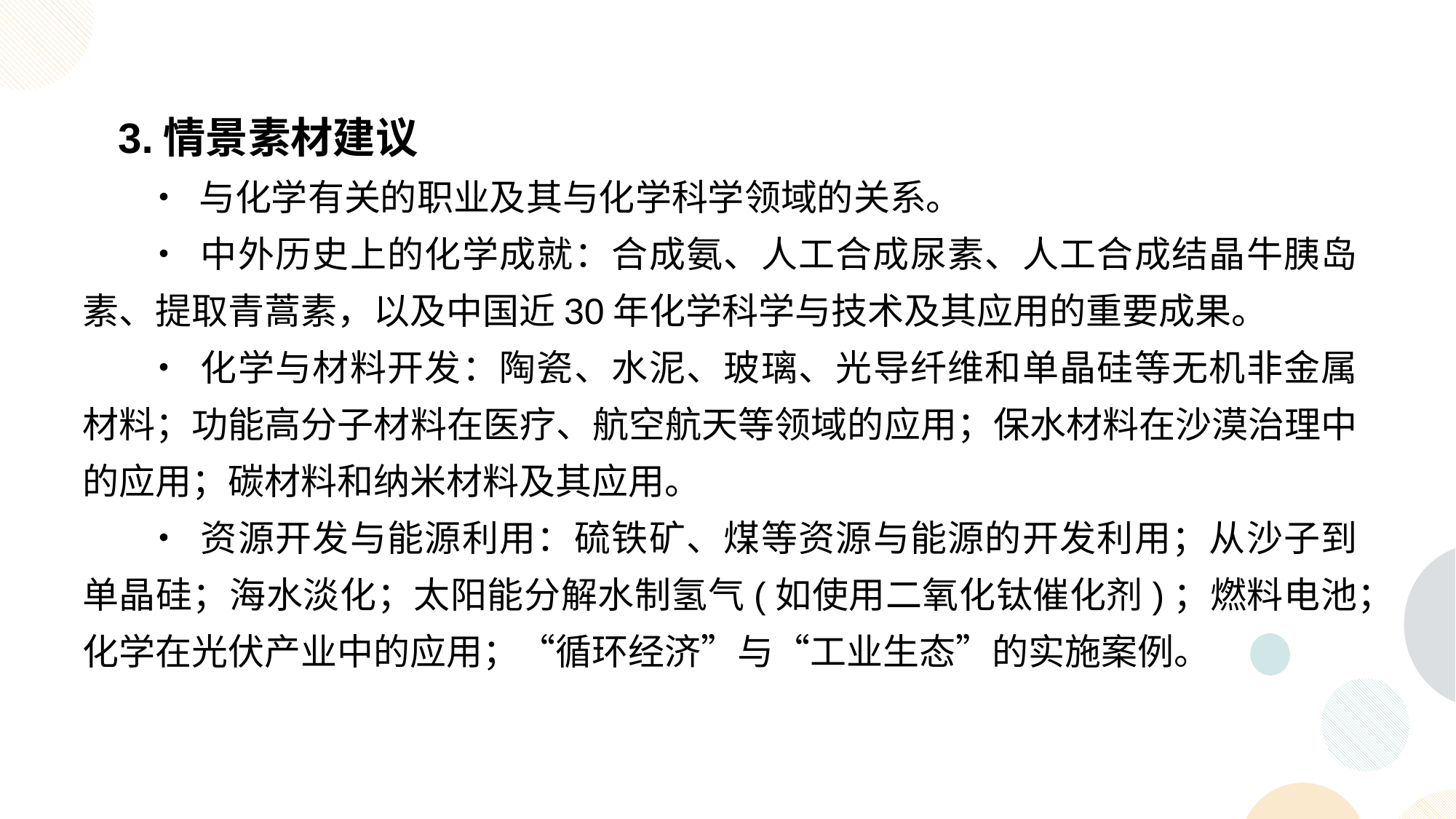

3.情景素材建议
• 与化学有关的职业及其与化学科学领域的关系。
• 中外历史上的化学成就：合成氨、人工合成尿素、人工合成结晶牛胰岛素、提取青蒿素，以及中国近30年化学科学与技术及其应用的重要成果。
• 化学与材料开发：陶瓷、水泥、玻璃、光导纤维和单晶硅等无机非金属材料；功能高分子材料在医疗、航空航天等领域的应用；保水材料在沙漠治理中的应用；碳材料和纳米材料及其应用。
• 资源开发与能源利用：硫铁矿、煤等资源与能源的开发利用；从沙子到单晶硅；海水淡化；太阳能分解水制氢气(如使用二氧化钛催化剂)；燃料电池；化学在光伏产业中的应用；“循环经济”与“工业生态”的实施案例。